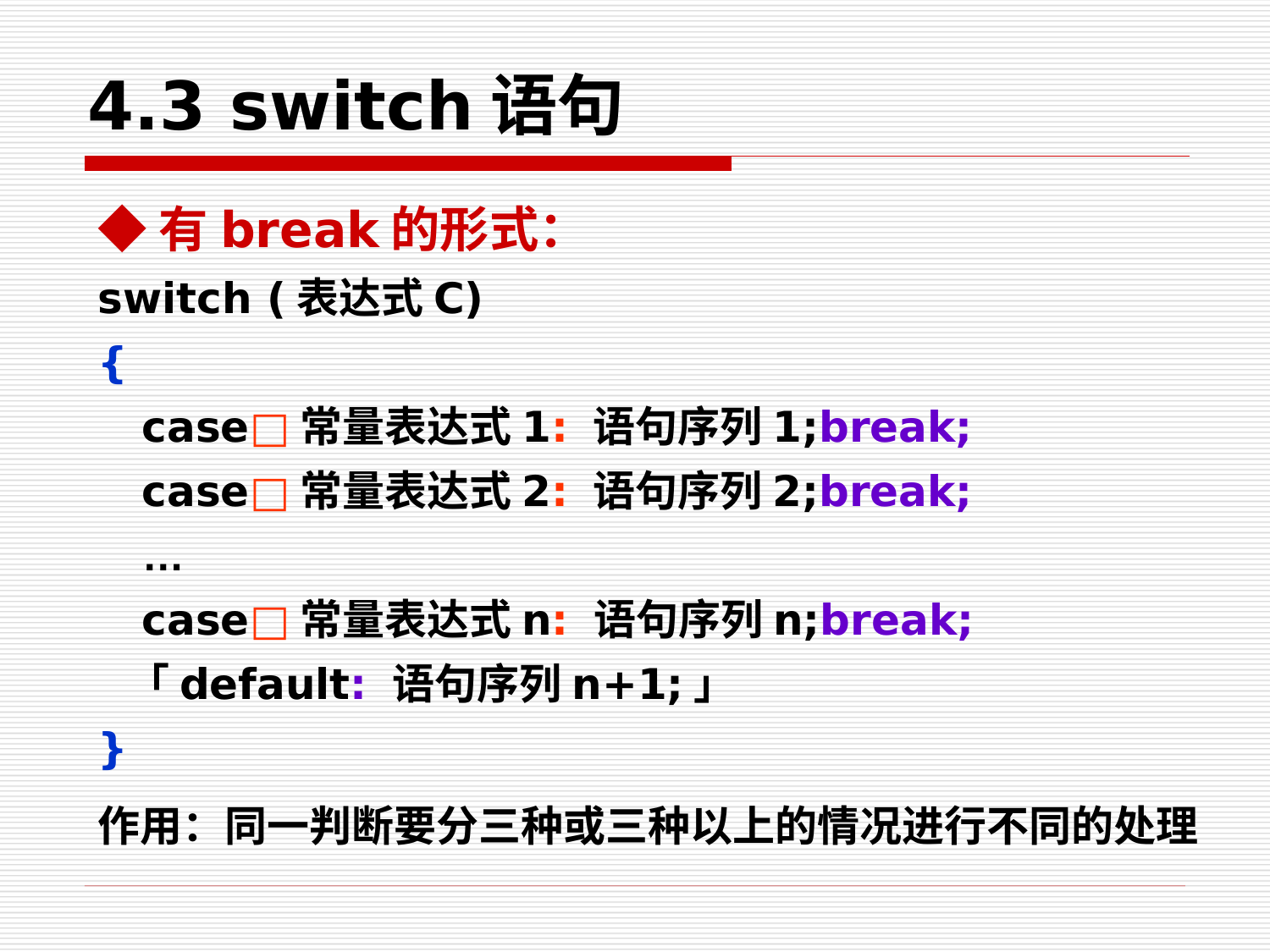

# 4.3 switch语句
◆有break的形式：
switch (表达式C)
{
   case□常量表达式1: 语句序列1;break;
   case□常量表达式2: 语句序列2;break;
   …
   case□常量表达式n: 语句序列n;break;
  「default: 语句序列n+1;」
}
作用：同一判断要分三种或三种以上的情况进行不同的处理